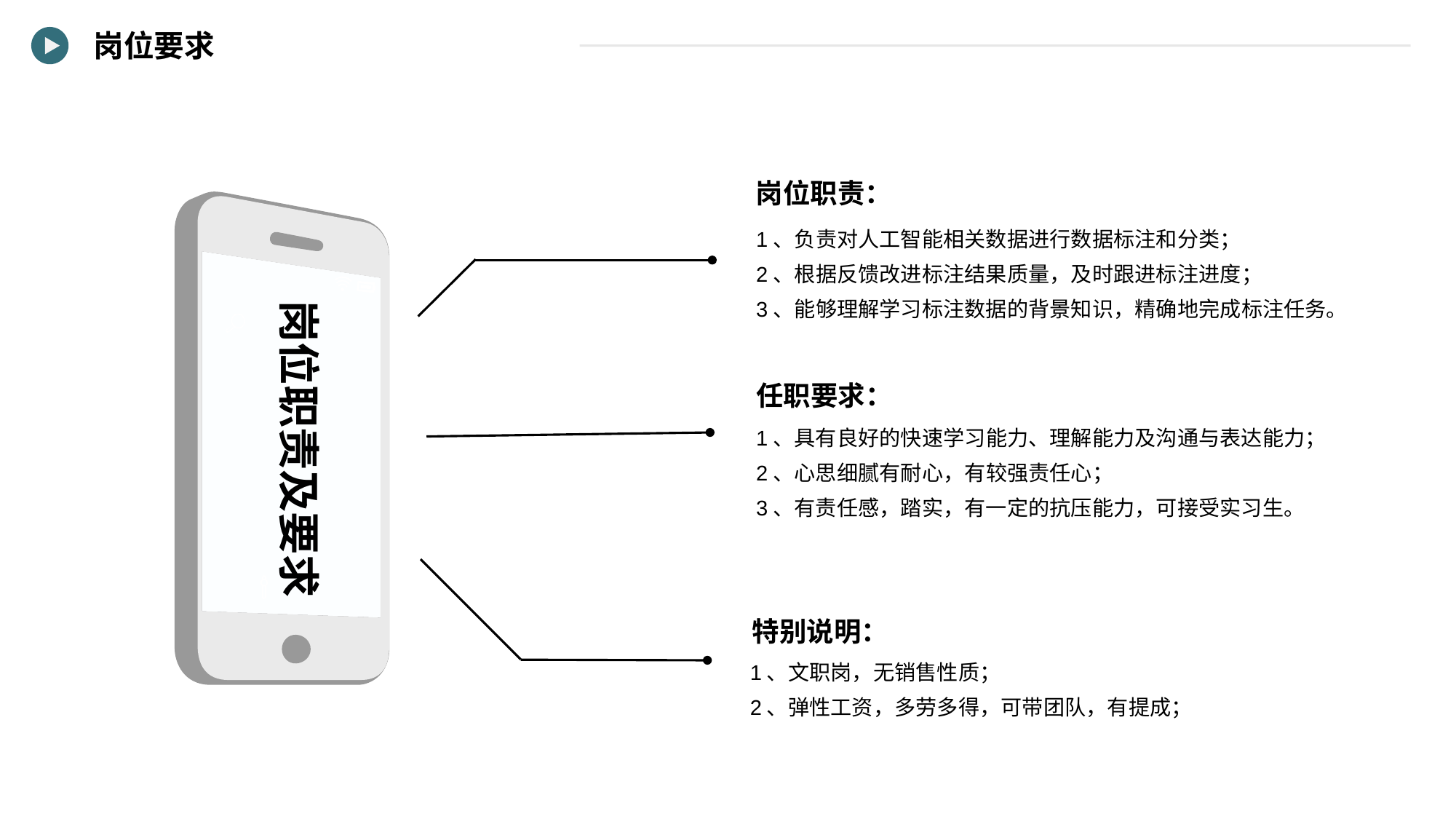

岗位要求

岗位职责：

1、负责对人工智能相关数据进行数据标注和分类；
2、根据反馈改进标注结果质量，及时跟进标注进度；
3、能够理解学习标注数据的背景知识，精确地完成标注任务。
岗位职责及要求
任职要求：
1、具有良好的快速学习能力、理解能力及沟通与表达能力；
2、心思细腻有耐心，有较强责任心；
3、有责任感，踏实，有一定的抗压能力，可接受实习生。
特别说明：
1、文职岗，无销售性质；
2、弹性工资，多劳多得，可带团队，有提成；